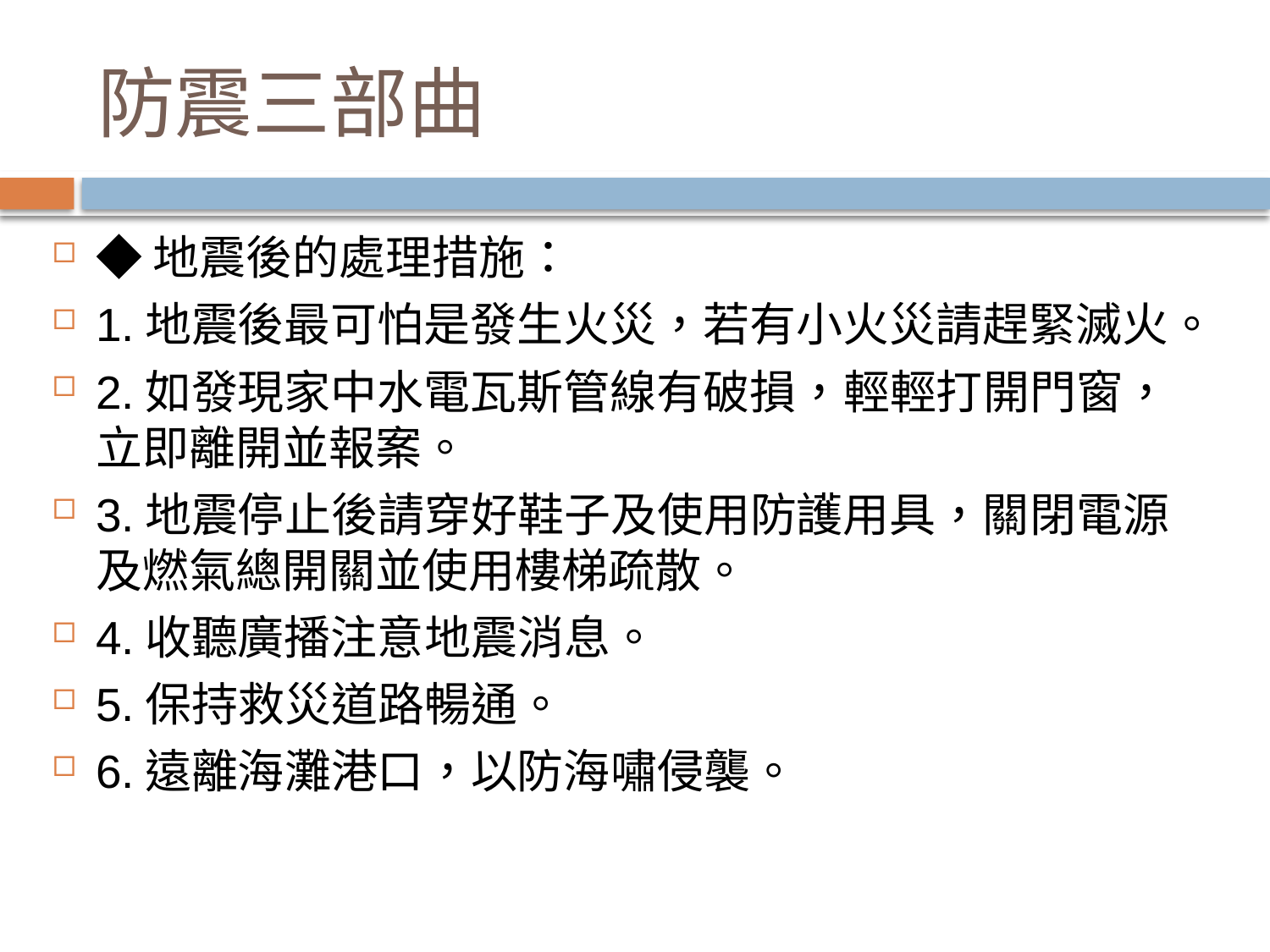

# 防震三部曲
◆地震後的處理措施：
1.地震後最可怕是發生火災，若有小火災請趕緊滅火。
2.如發現家中水電瓦斯管線有破損，輕輕打開門窗，立即離開並報案。
3.地震停止後請穿好鞋子及使用防護用具，關閉電源及燃氣總開關並使用樓梯疏散。
4.收聽廣播注意地震消息。
5.保持救災道路暢通。
6.遠離海灘港口，以防海嘯侵襲。